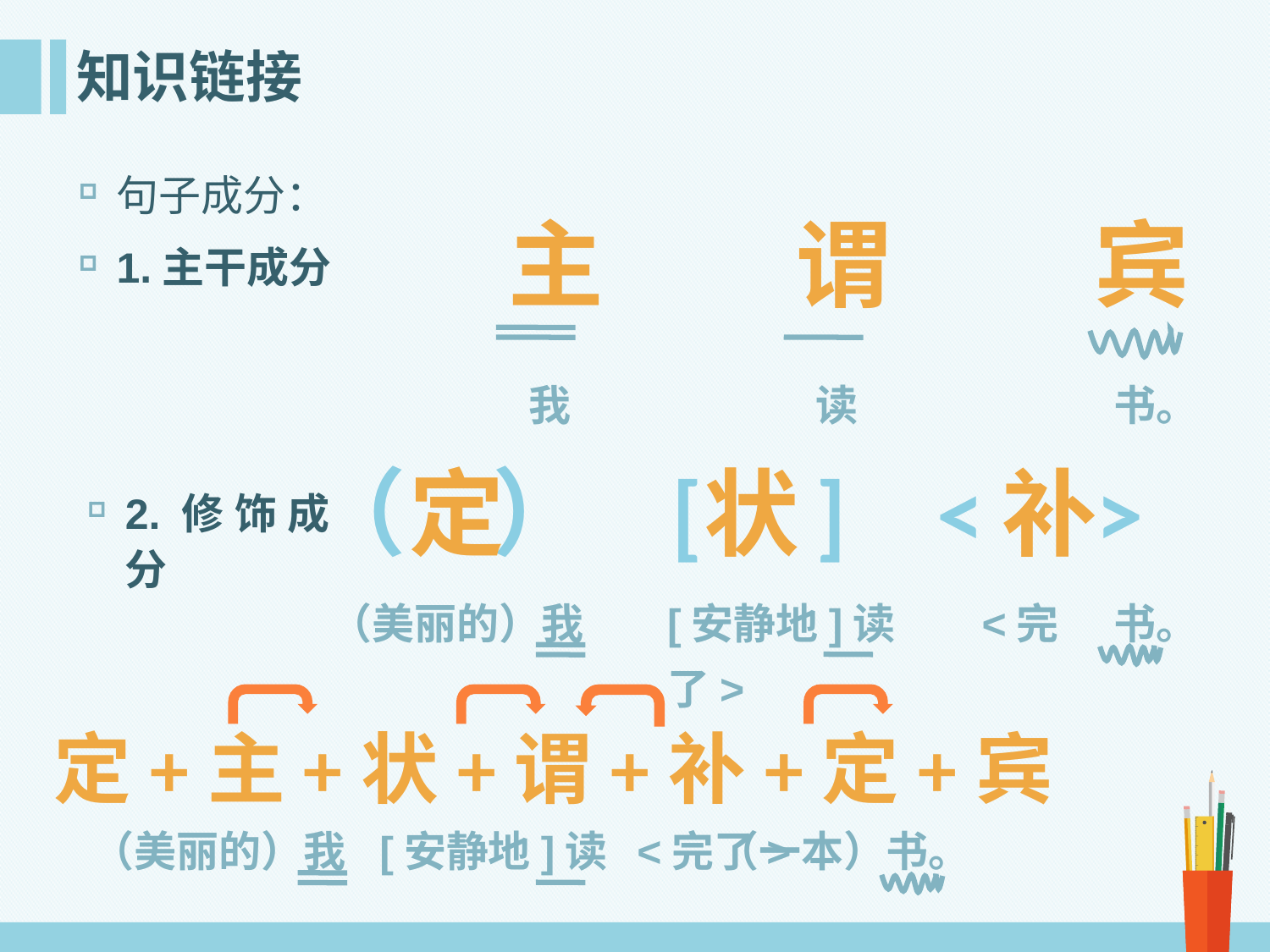

# 知识链接
句子成分：
1.主干成分
主
谓
宾

我
读
书。
（   ）
<    >
定
[    ]
状
补
2.修饰成分
（美丽的）我
[安静地]读        <完了>
 书。

定+主+状+谓+补+定+宾
（美丽的）我
[安静地]读  <完了>
（一本）书。